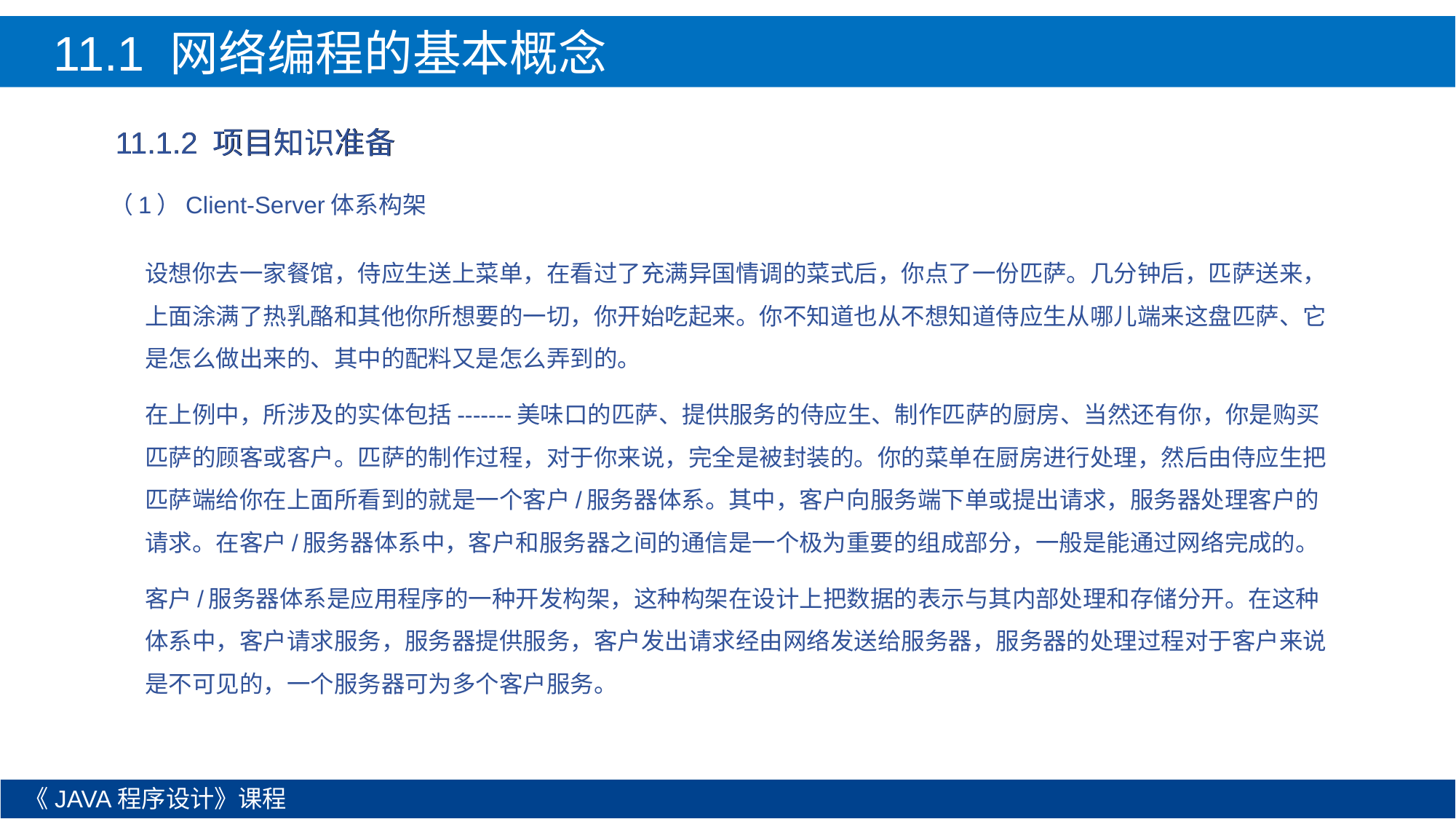

11.1 网络编程的基本概念
11.1.2 项目知识准备

11.1.2 项目知识准备

（1）Client-Server体系构架

设想你去一家餐馆，侍应生送上菜单，在看过了充满异国情调的菜式后，你点了一份匹萨。几分钟后，匹萨送来，上面涂满了热乳酪和其他你所想要的一切，你开始吃起来。你不知道也从不想知道侍应生从哪儿端来这盘匹萨、它是怎么做出来的、其中的配料又是怎么弄到的。
在上例中，所涉及的实体包括-------美味口的匹萨、提供服务的侍应生、制作匹萨的厨房、当然还有你，你是购买匹萨的顾客或客户。匹萨的制作过程，对于你来说，完全是被封装的。你的菜单在厨房进行处理，然后由侍应生把匹萨端给你在上面所看到的就是一个客户/服务器体系。其中，客户向服务端下单或提出请求，服务器处理客户的请求。在客户/服务器体系中，客户和服务器之间的通信是一个极为重要的组成部分，一般是能通过网络完成的。
客户/服务器体系是应用程序的一种开发构架，这种构架在设计上把数据的表示与其内部处理和存储分开。在这种体系中，客户请求服务，服务器提供服务，客户发出请求经由网络发送给服务器，服务器的处理过程对于客户来说是不可见的，一个服务器可为多个客户服务。

《JAVA程序设计》课程